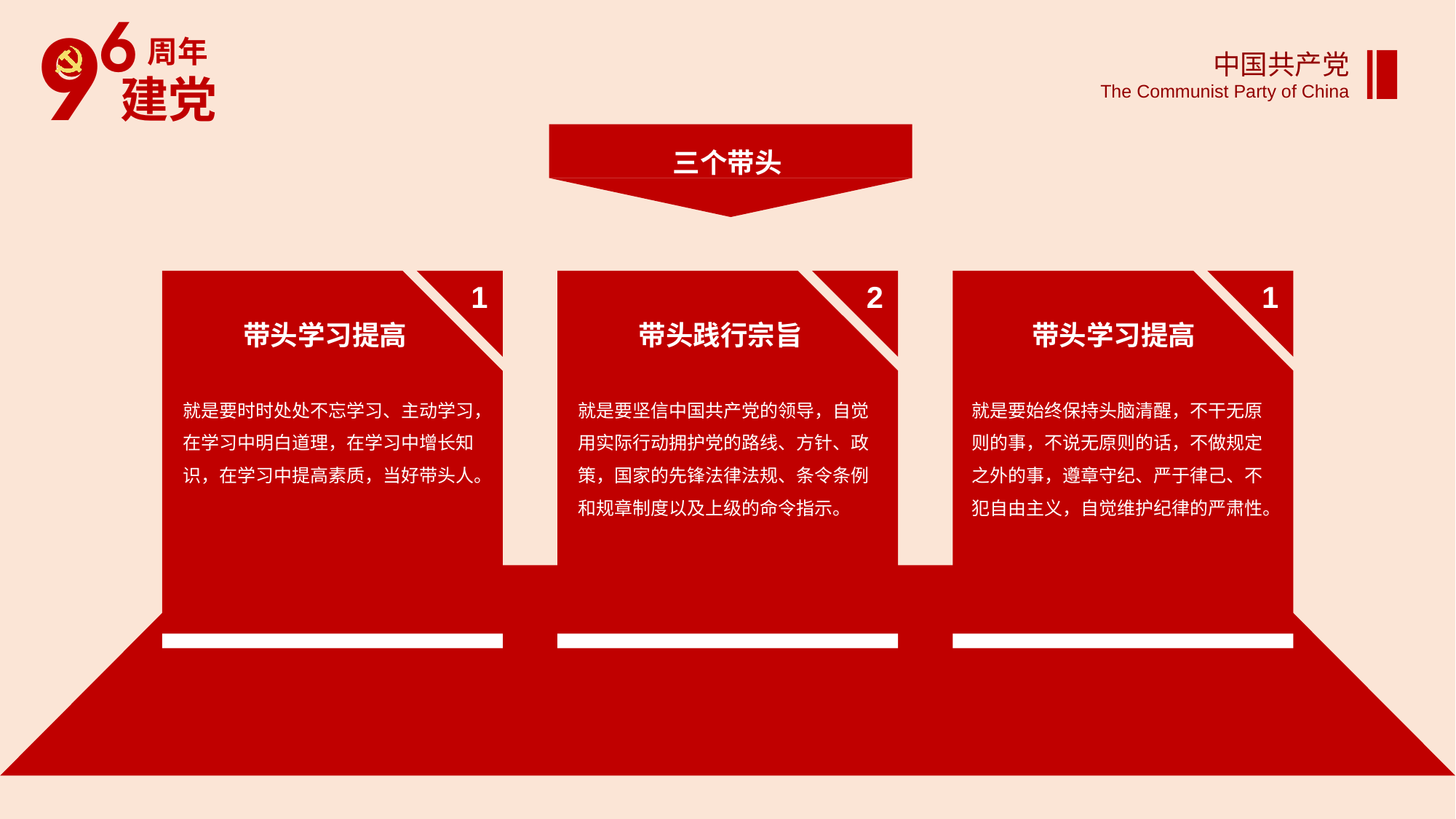

中国共产党
The Communist Party of China

三个带头

1

2

1
带头学习提高
带头践行宗旨
带头学习提高
就是要时时处处不忘学习、主动学习，在学习中明白道理，在学习中增长知识，在学习中提高素质，当好带头人。
就是要坚信中国共产党的领导，自觉用实际行动拥护党的路线、方针、政策，国家的先锋法律法规、条令条例和规章制度以及上级的命令指示。
就是要始终保持头脑清醒，不干无原则的事，不说无原则的话，不做规定之外的事，遵章守纪、严于律己、不犯自由主义，自觉维护纪律的严肃性。